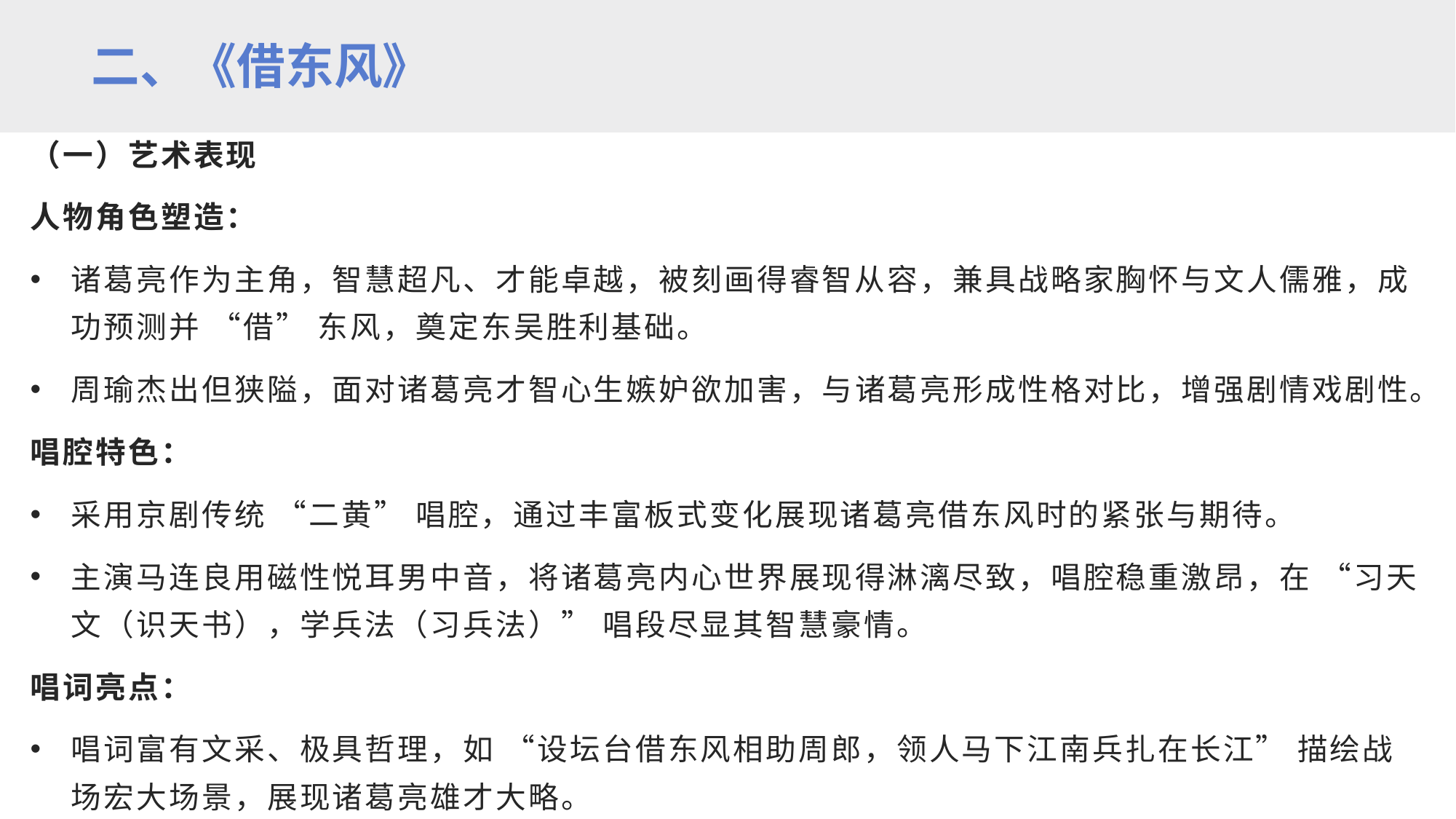

二、《借东风》
（一）艺术表现
人物角色塑造：
诸葛亮作为主角，智慧超凡、才能卓越，被刻画得睿智从容，兼具战略家胸怀与文人儒雅，成功预测并 “借” 东风，奠定东吴胜利基础。
周瑜杰出但狭隘，面对诸葛亮才智心生嫉妒欲加害，与诸葛亮形成性格对比，增强剧情戏剧性。
唱腔特色：
采用京剧传统 “二黄” 唱腔，通过丰富板式变化展现诸葛亮借东风时的紧张与期待。
主演马连良用磁性悦耳男中音，将诸葛亮内心世界展现得淋漓尽致，唱腔稳重激昂，在 “习天文（识天书），学兵法（习兵法）” 唱段尽显其智慧豪情。
唱词亮点：
唱词富有文采、极具哲理，如 “设坛台借东风相助周郎，领人马下江南兵扎在长江” 描绘战场宏大场景，展现诸葛亮雄才大略。